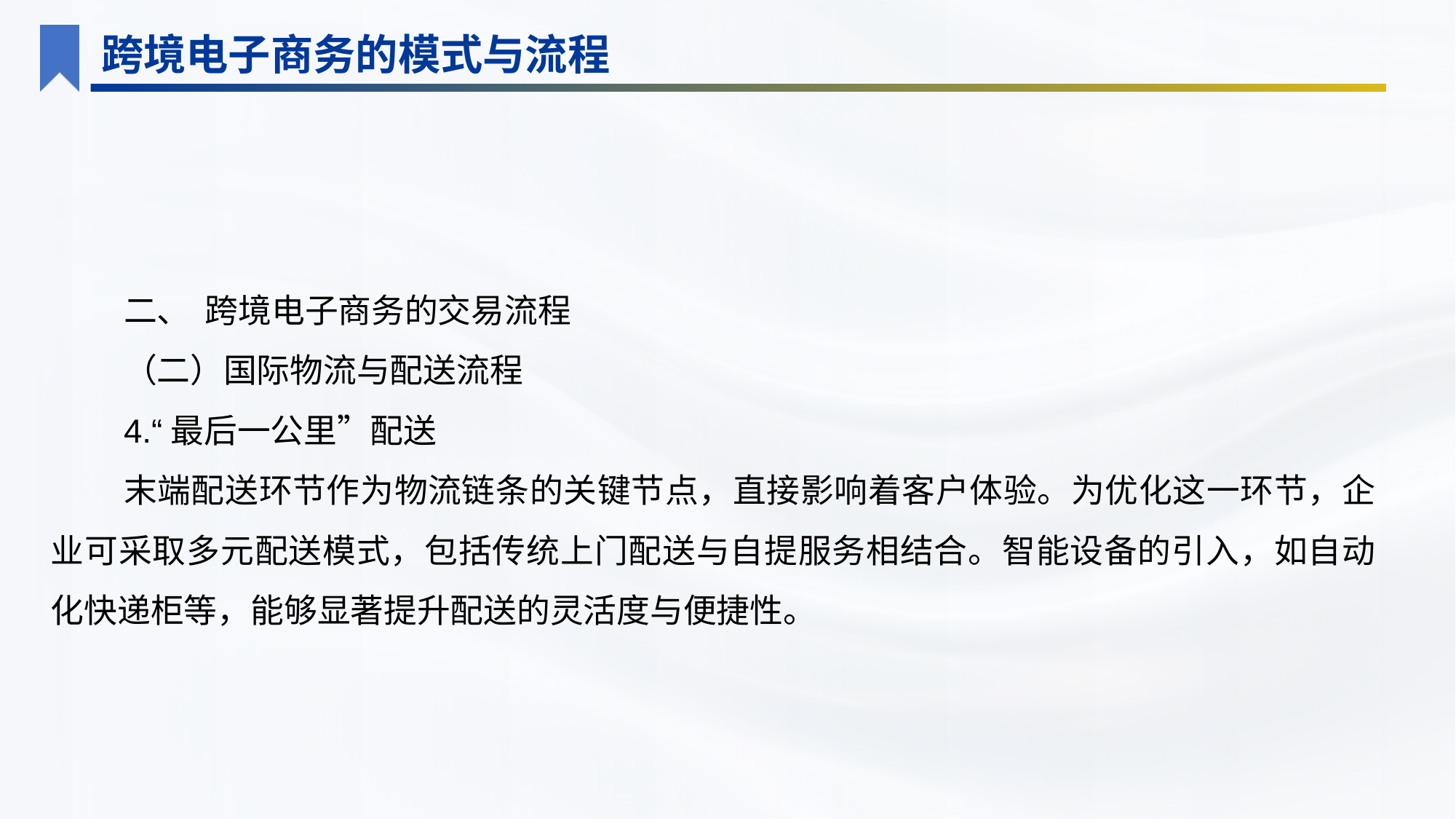

跨境电子商务的模式与流程
二、  跨境电子商务的交易流程
（二）国际物流与配送流程
4.“最后一公里”配送
末端配送环节作为物流链条的关键节点，直接影响着客户体验。为优化这一环节，企业可采取多元配送模式，包括传统上门配送与自提服务相结合。智能设备的引入，如自动化快递柜等，能够显著提升配送的灵活度与便捷性。